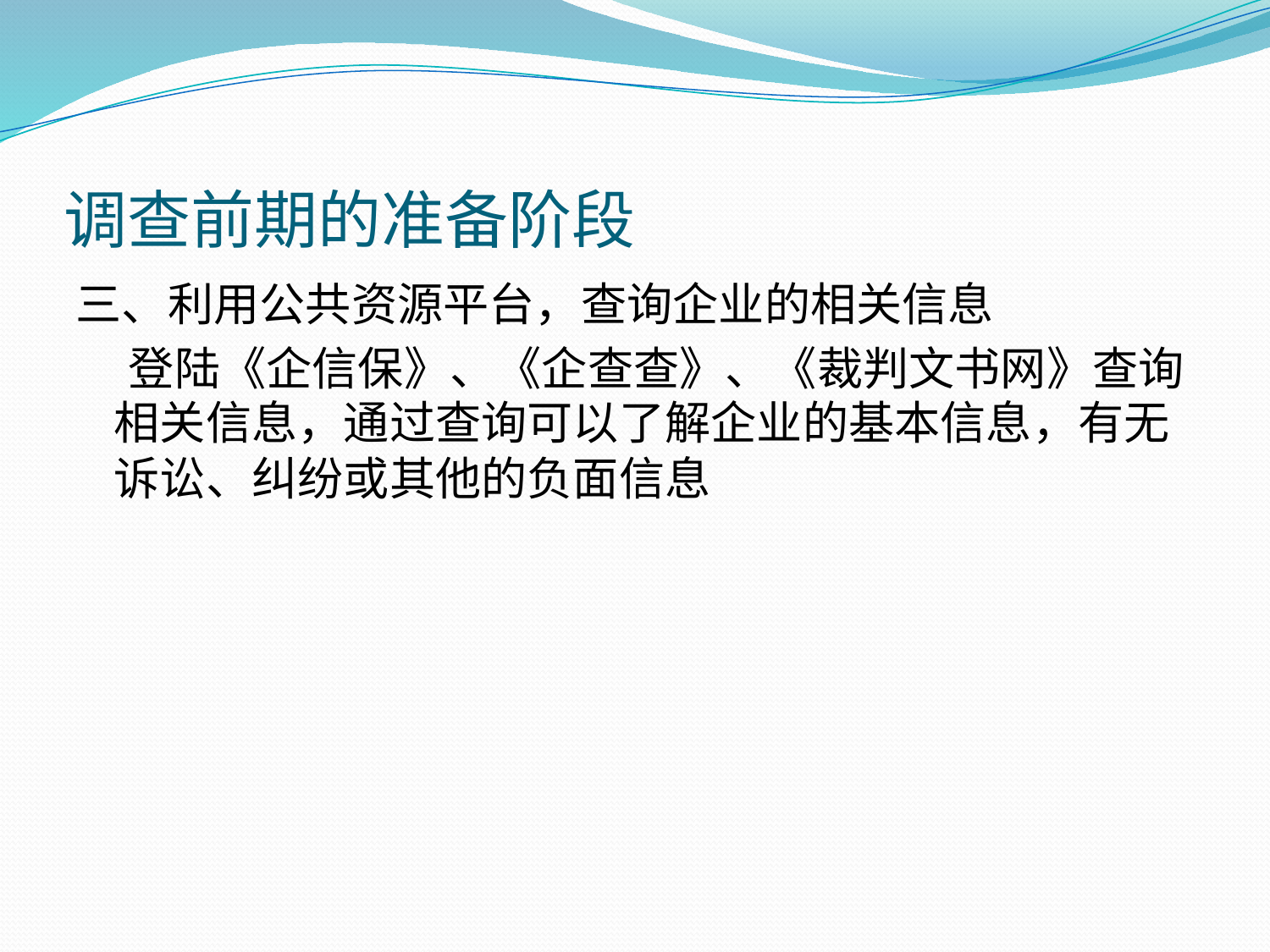

# 调查前期的准备阶段
三、利用公共资源平台，查询企业的相关信息
    登陆《企信保》、《企查查》、《裁判文书网》查询相关信息，通过查询可以了解企业的基本信息，有无诉讼、纠纷或其他的负面信息